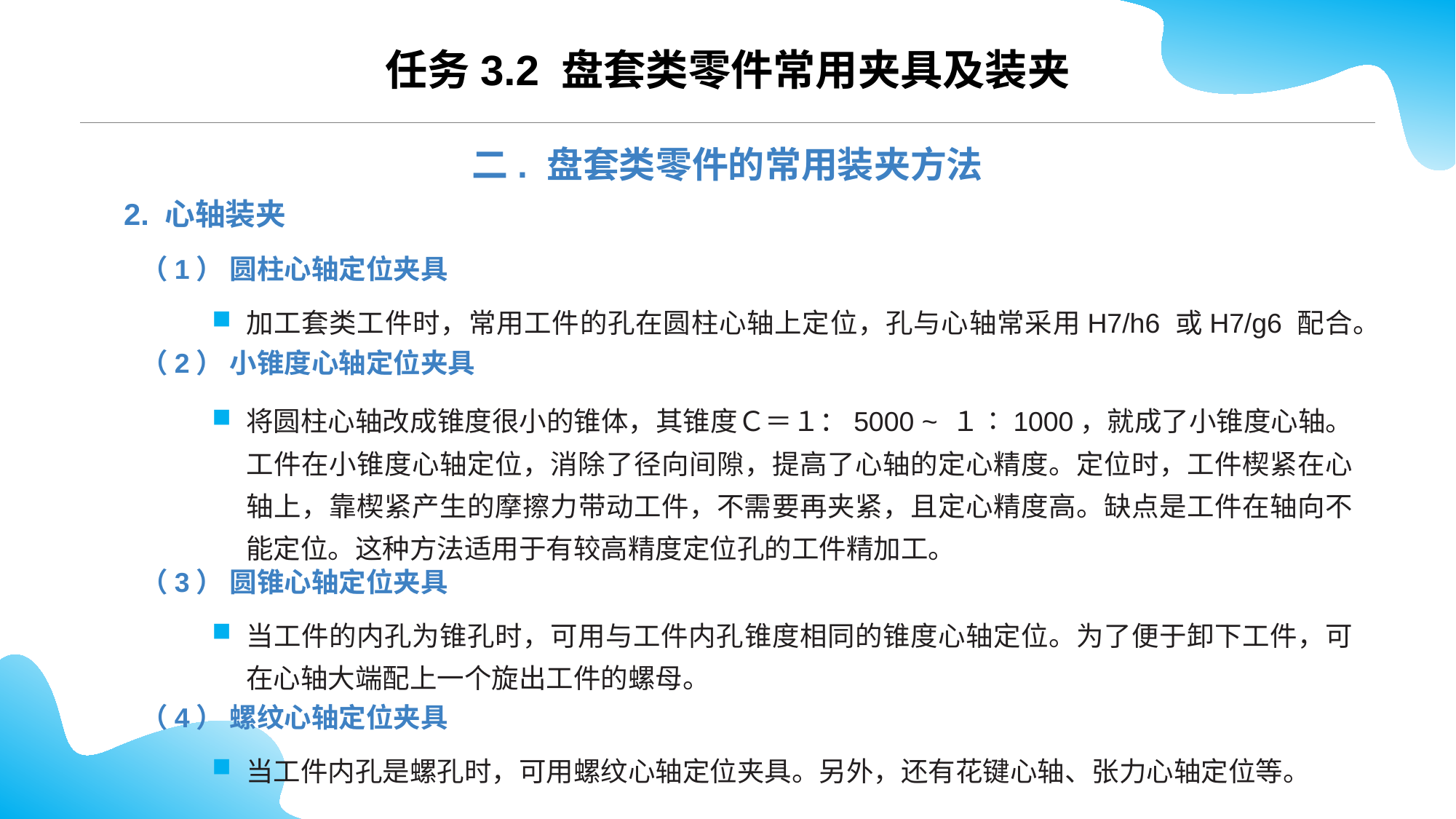

CONTENTS
任务3.2 盘套类零件常用夹具及装夹
二. 盘套类零件的常用装夹方法
2. 心轴装夹
（1） 圆柱心轴定位夹具
加工套类工件时，常用工件的孔在圆柱心轴上定位，孔与心轴常采用H7/h6 或H7/g6 配合。
（2） 小锥度心轴定位夹具
将圆柱心轴改成锥度很小的锥体，其锥度Ｃ＝１：5000 ~ １∶1000，就成了小锥度心轴。工件在小锥度心轴定位，消除了径向间隙，提高了心轴的定心精度。定位时，工件楔紧在心轴上，靠楔紧产生的摩擦力带动工件，不需要再夹紧，且定心精度高。缺点是工件在轴向不能定位。这种方法适用于有较高精度定位孔的工件精加工。
（3） 圆锥心轴定位夹具
当工件的内孔为锥孔时，可用与工件内孔锥度相同的锥度心轴定位。为了便于卸下工件，可在心轴大端配上一个旋出工件的螺母。
（4） 螺纹心轴定位夹具
当工件内孔是螺孔时，可用螺纹心轴定位夹具。另外，还有花键心轴、张力心轴定位等。